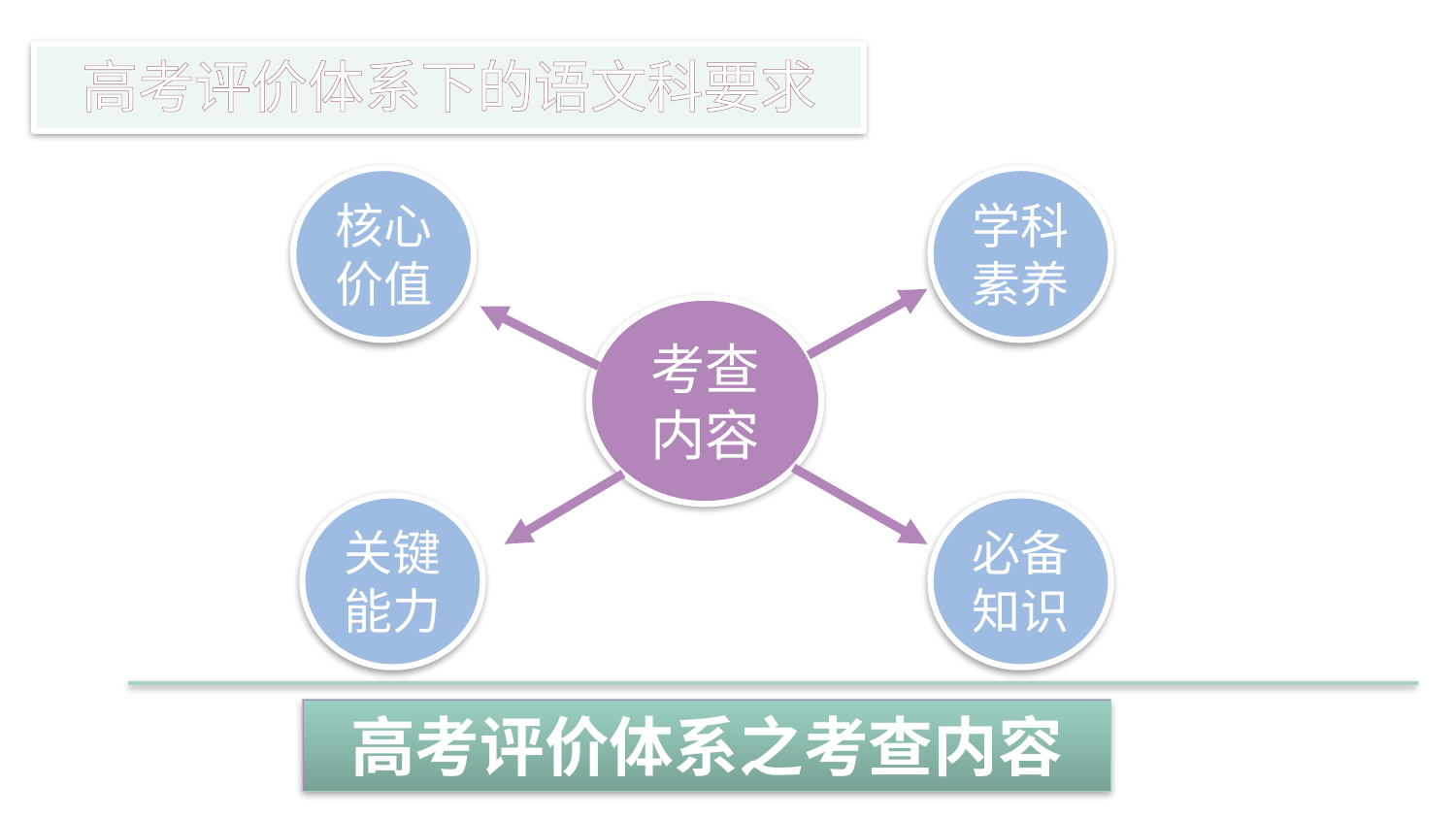

# 高考评价体系下的语文科要求
核心价值
学科素养
考查内容
关键能力
必备知识
高考评价体系之考查内容